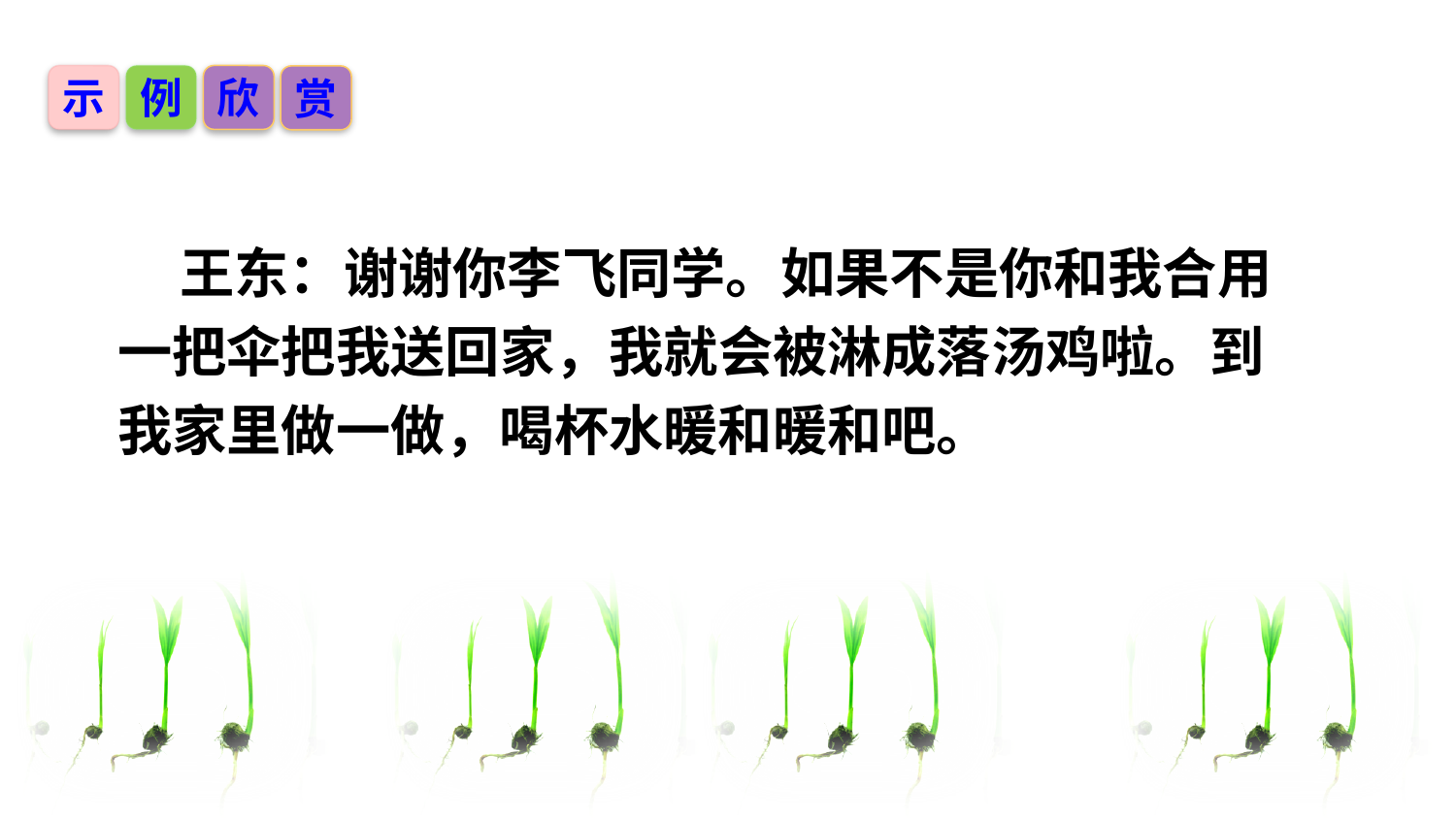

示
例
欣
赏
    王东：谢谢你李飞同学。如果不是你和我合用一把伞把我送回家，我就会被淋成落汤鸡啦。到我家里做一做，喝杯水暖和暖和吧。